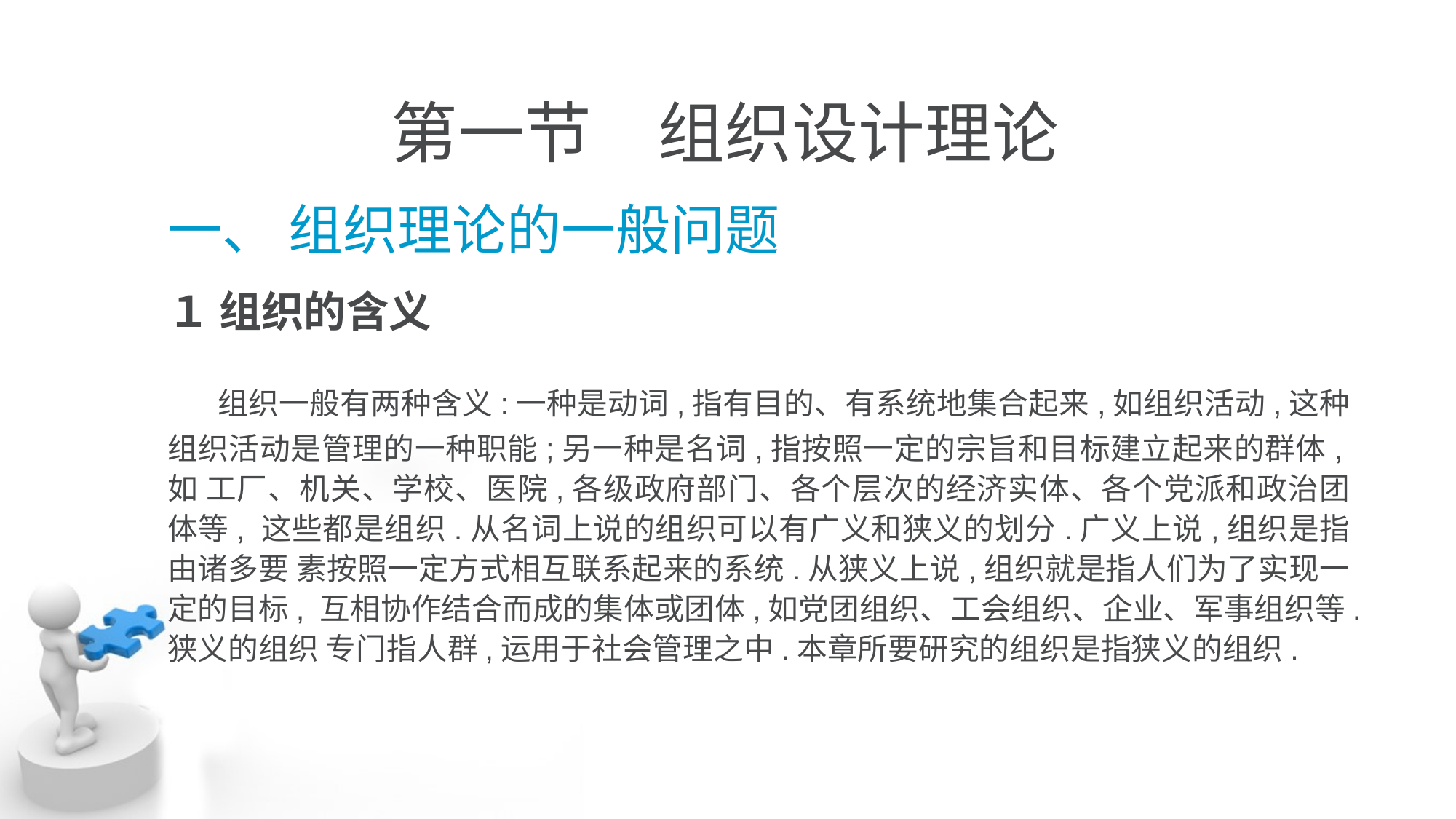

# 第一节　组织设计理论
一、 组织理论的一般问题
１ 组织的含义
   组织一般有两种含义:一种是动词,指有目的、有系统地集合起来,如组织活动,这种 组织活动是管理的一种职能;另一种是名词,指按照一定的宗旨和目标建立起来的群体,如 工厂、机关、学校、医院,各级政府部门、各个层次的经济实体、各个党派和政治团体等, 这些都是组织.从名词上说的组织可以有广义和狭义的划分.广义上说,组织是指由诸多要 素按照一定方式相互联系起来的系统.从狭义上说,组织就是指人们为了实现一定的目标, 互相协作结合而成的集体或团体,如党团组织、工会组织、企业、军事组织等.狭义的组织 专门指人群,运用于社会管理之中.本章所要研究的组织是指狭义的组织.